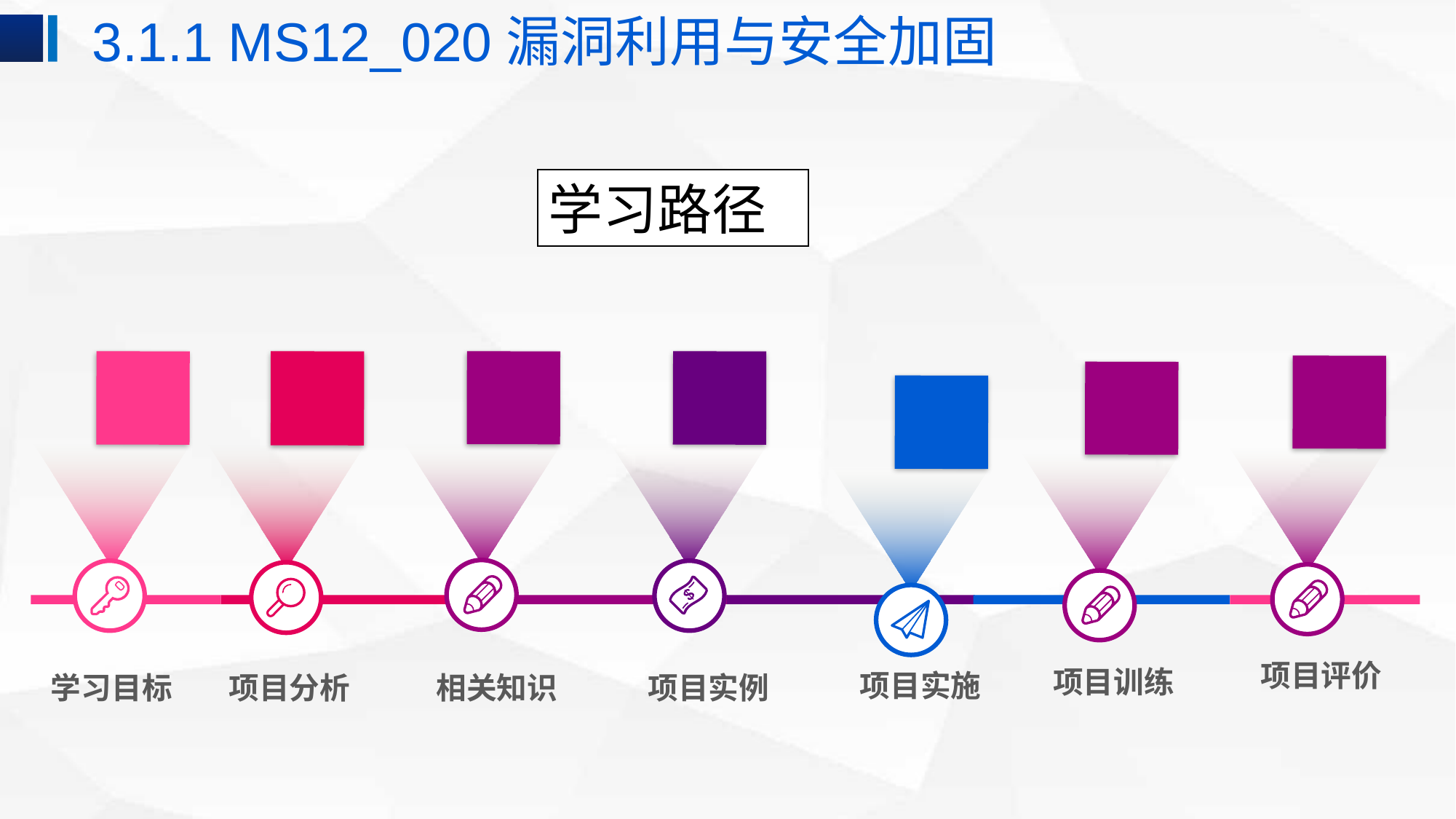

3.1.1 MS12_020漏洞利用与安全加固

学习路径

项目训练
项目实施
学习目标
项目分析
相关知识
项目实例

项目评价